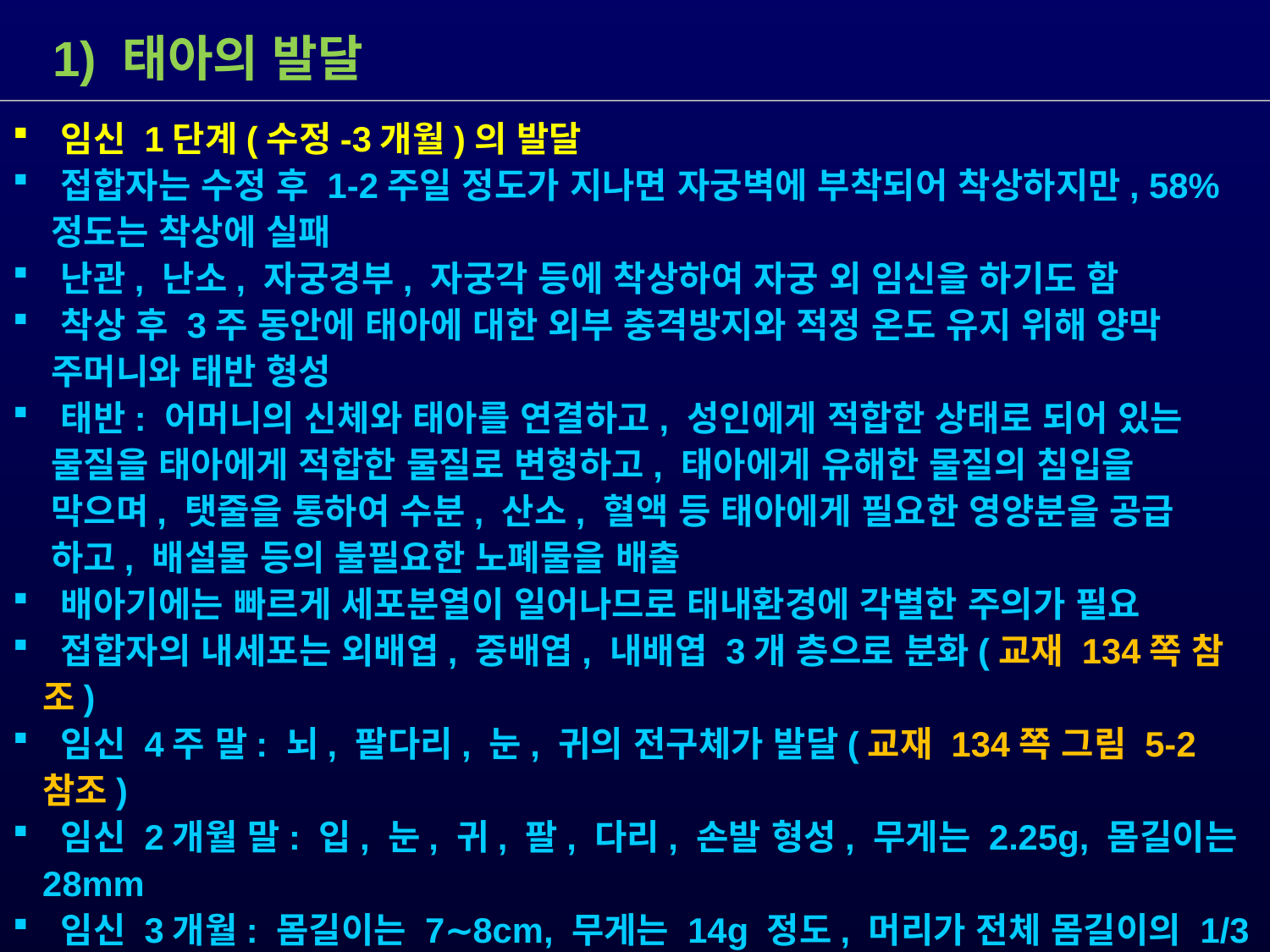

1) 태아의 발달

 임신 1단계(수정-3개월)의 발달
 접합자는 수정 후 1-2주일 정도가 지나면 자궁벽에 부착되어 착상하지만, 58%
   정도는 착상에 실패
 난관, 난소, 자궁경부, 자궁각 등에 착상하여 자궁 외 임신을 하기도 함
 착상 후 3주 동안에 태아에 대한 외부 충격방지와 적정 온도 유지 위해 양막
   주머니와 태반 형성
 태반: 어머니의 신체와 태아를 연결하고, 성인에게 적합한 상태로 되어 있는
   물질을 태아에게 적합한 물질로 변형하고, 태아에게 유해한 물질의 침입을
   막으며, 탯줄을 통하여 수분, 산소, 혈액 등 태아에게 필요한 영양분을 공급
   하고, 배설물 등의 불필요한 노폐물을 배출
 배아기에는 빠르게 세포분열이 일어나므로 태내환경에 각별한 주의가 필요
 접합자의 내세포는 외배엽, 중배엽, 내배엽 3개 층으로 분화(교재 134쪽 참조)
 임신 4주 말: 뇌, 팔다리, 눈, 귀의 전구체가 발달(교재 134쪽 그림 5-2참조)
 임신 2개월 말: 입, 눈, 귀, 팔, 다리, 손발 형성, 무게는 2.25g, 몸길이는 28mm
 임신 3개월: 몸길이는 7∼8cm, 무게는 14g 정도, 머리가 전체 몸길이의 1/3
   정도, 눈이 붙어 있으며, 팔은 얼굴 쪽으로, 무릎은 위장 쪽으로 구부리고
   있는 자세, 생식기관이 극적으로 분화, 자유롭게 움직이며, 파악반사와
   바빈스키반사, 태아의 심장박동도 들을 수 있음